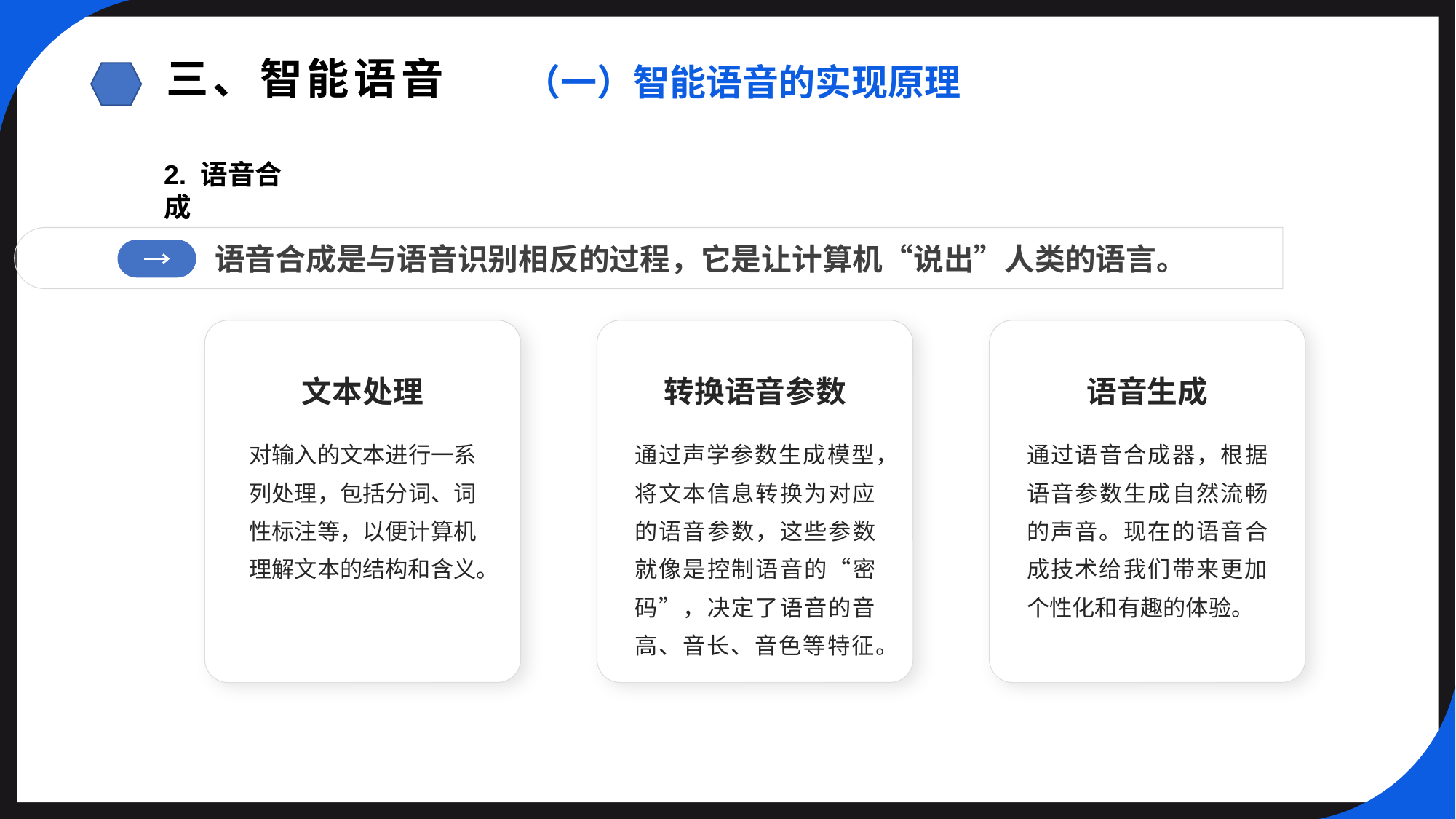

三、智能语音
（一）智能语音的实现原理
2. 语音合成

语音合成是与语音识别相反的过程，它是让计算机“说出”人类的语言。

文本处理
转换语音参数
语音生成
对输入的文本进行一系列处理，包括分词、词性标注等，以便计算机理解文本的结构和含义。
通过声学参数生成模型，将文本信息转换为对应的语音参数，这些参数就像是控制语音的“密码”，决定了语音的音高、音长、音色等特征。
通过语音合成器，根据语音参数生成自然流畅的声音。现在的语音合成技术给我们带来更加个性化和有趣的体验。